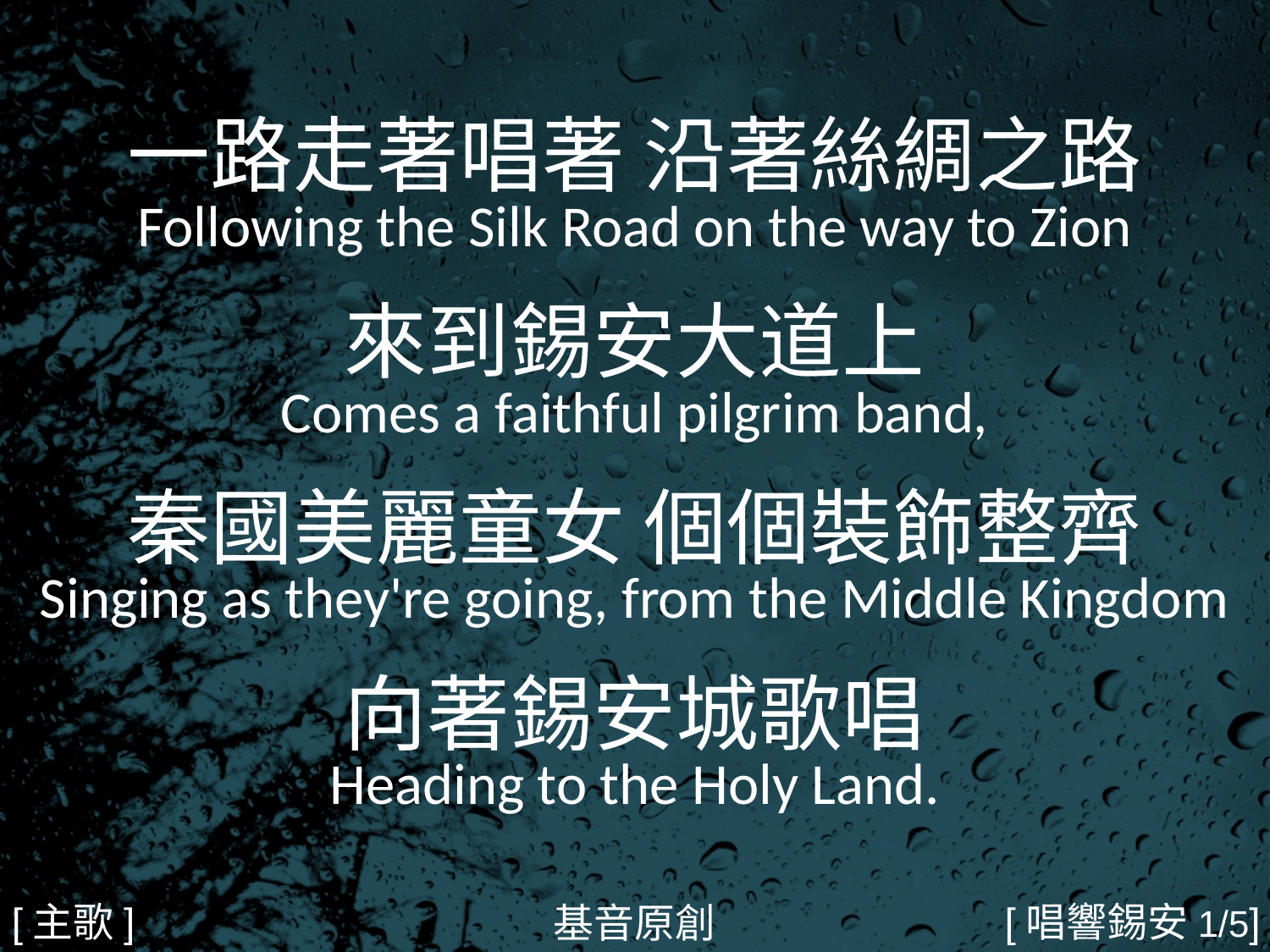

一路走著唱著 沿著絲綢之路
Following the Silk Road on the way to Zion

來到錫安大道上
Comes a faithful pilgrim band,

秦國美麗童女 個個裝飾整齊
Singing as they're going, from the Middle Kingdom

向著錫安城歌唱
Heading to the Holy Land.
#

[主歌]
[唱響錫安1/5]
基音原創